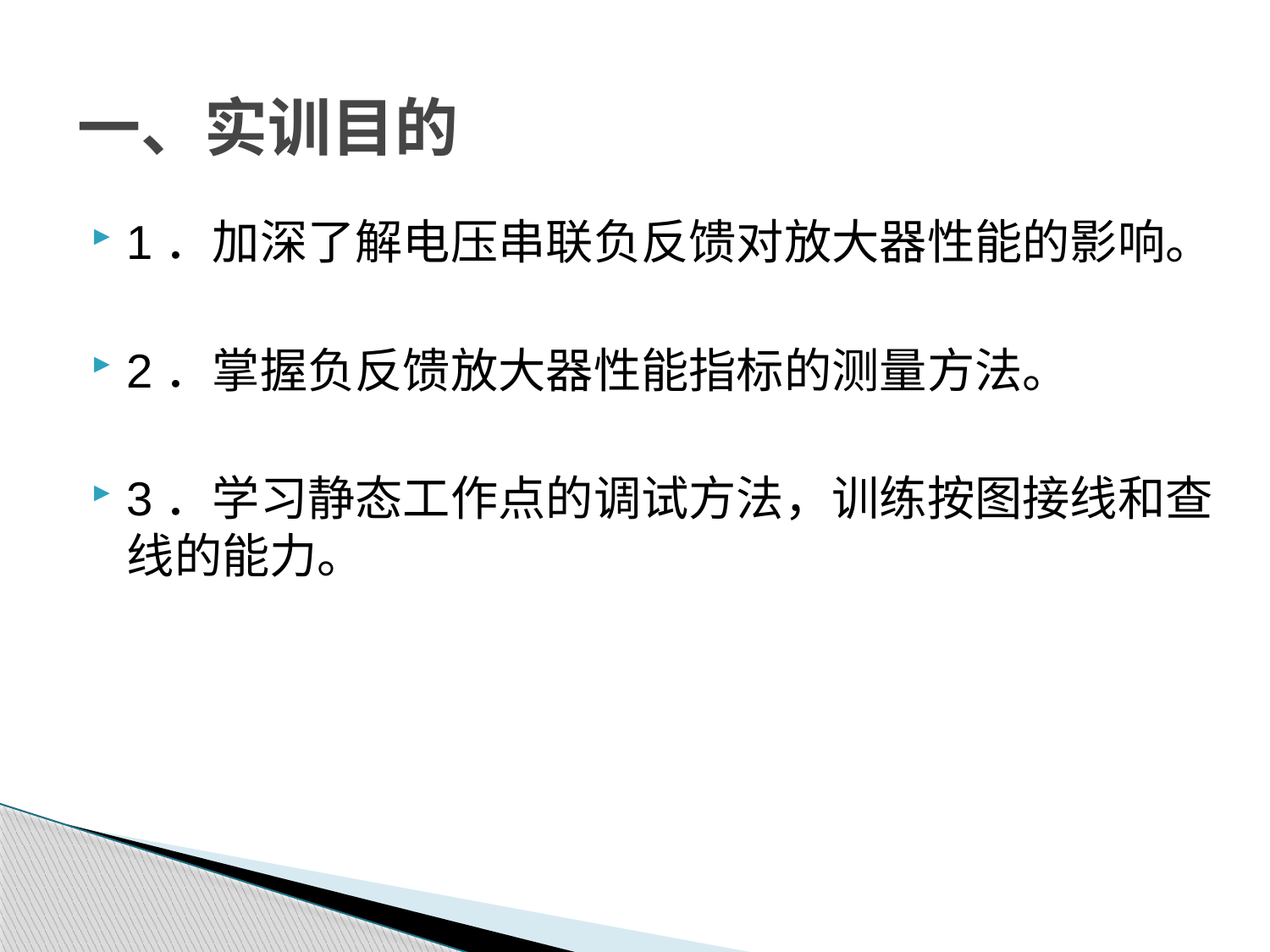

# 一、实训目的
1．加深了解电压串联负反馈对放大器性能的影响。

2．掌握负反馈放大器性能指标的测量方法。

3．学习静态工作点的调试方法，训练按图接线和查线的能力。